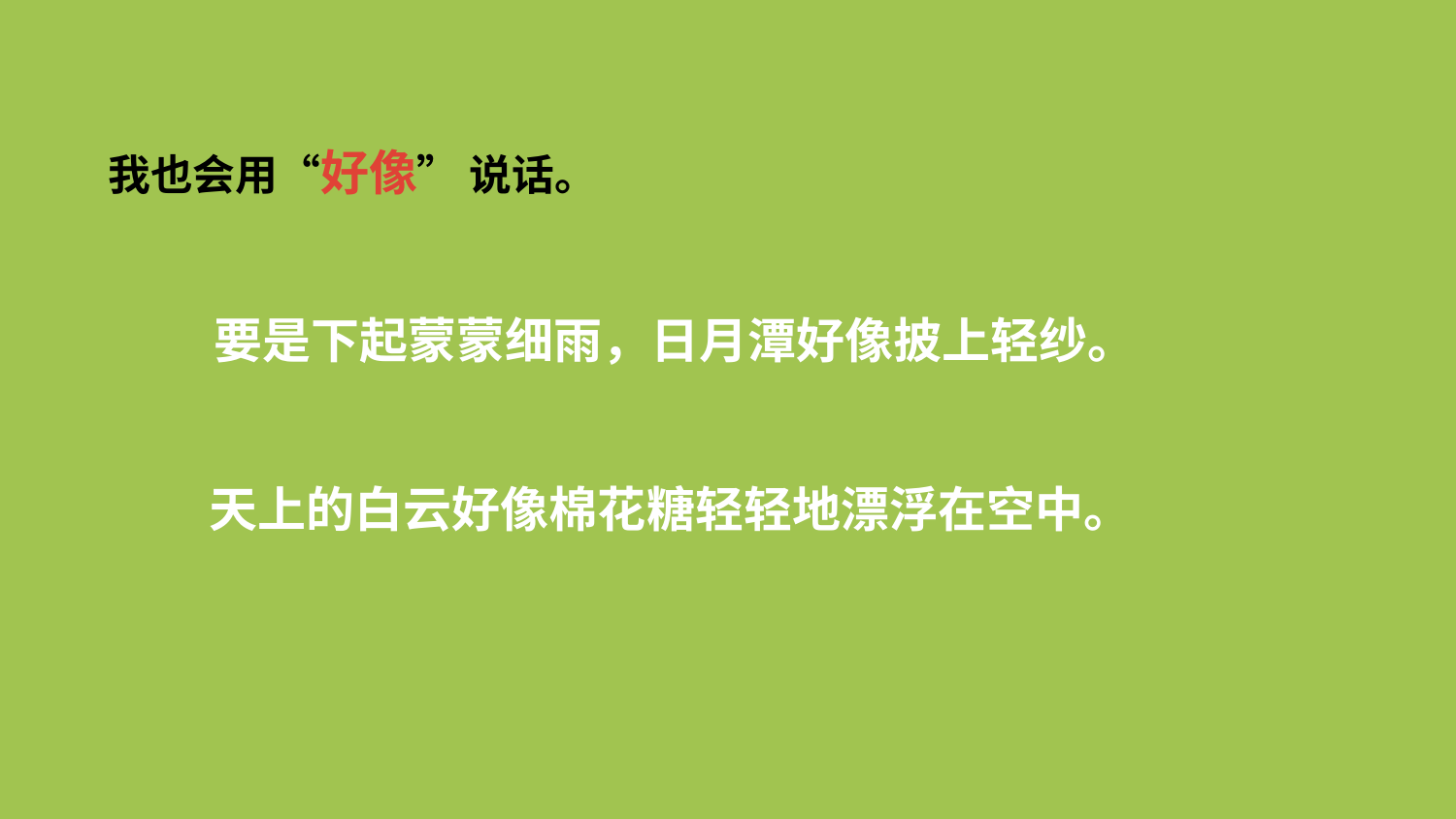

我也会用“好像” 说话。

要是下起蒙蒙细雨，日月潭好像披上轻纱。
天上的白云好像棉花糖轻轻地漂浮在空中。